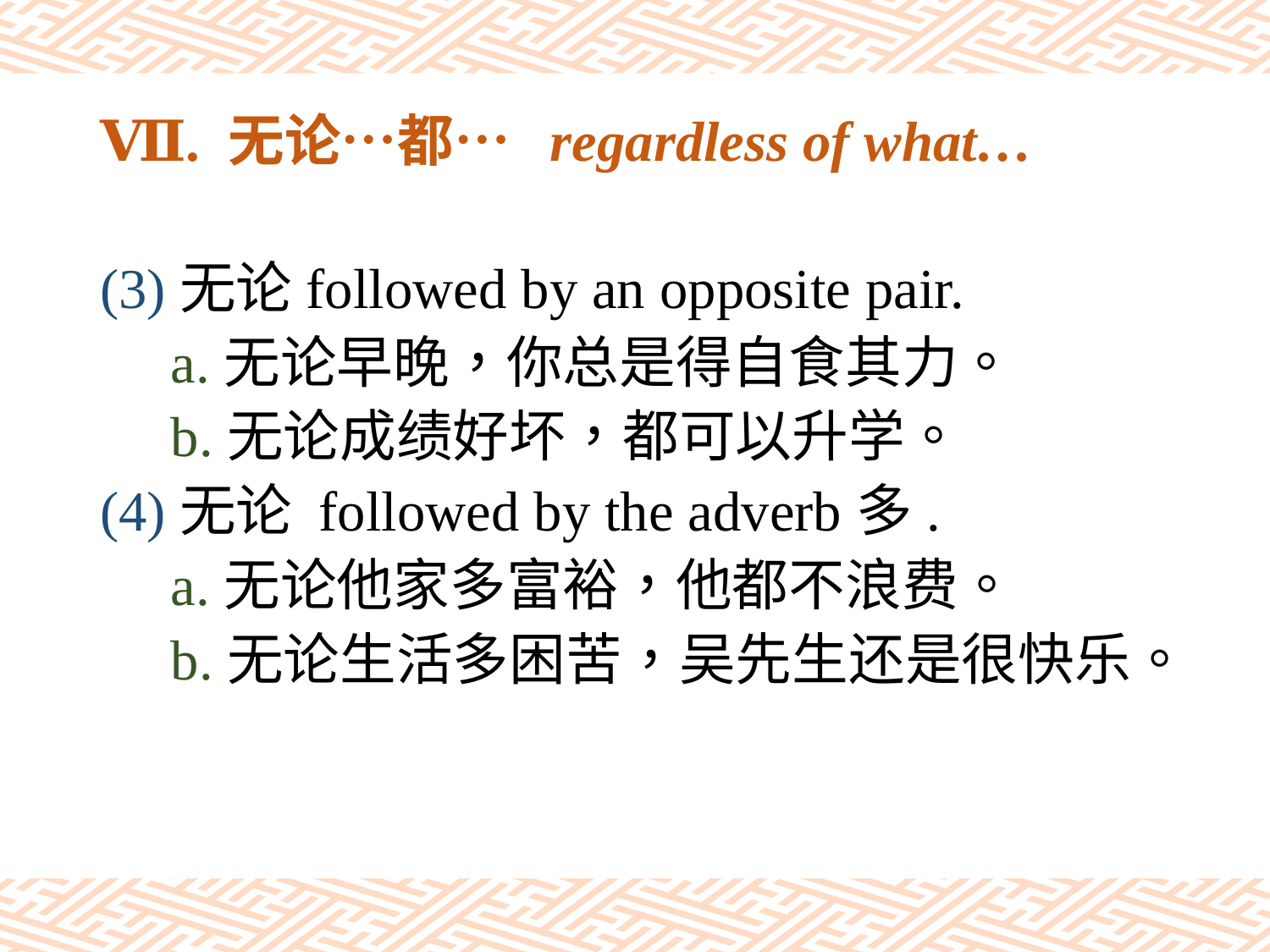

# Ⅶ. 无论…都…  regardless of what…
(3)无论followed by an opposite pair.
     a.无论早晚，你总是得自食其力。
     b.无论成绩好坏，都可以升学。
(4)无论 followed by the adverb多.
     a.无论他家多富裕，他都不浪费。
     b.无论生活多困苦，吴先生还是很快乐。